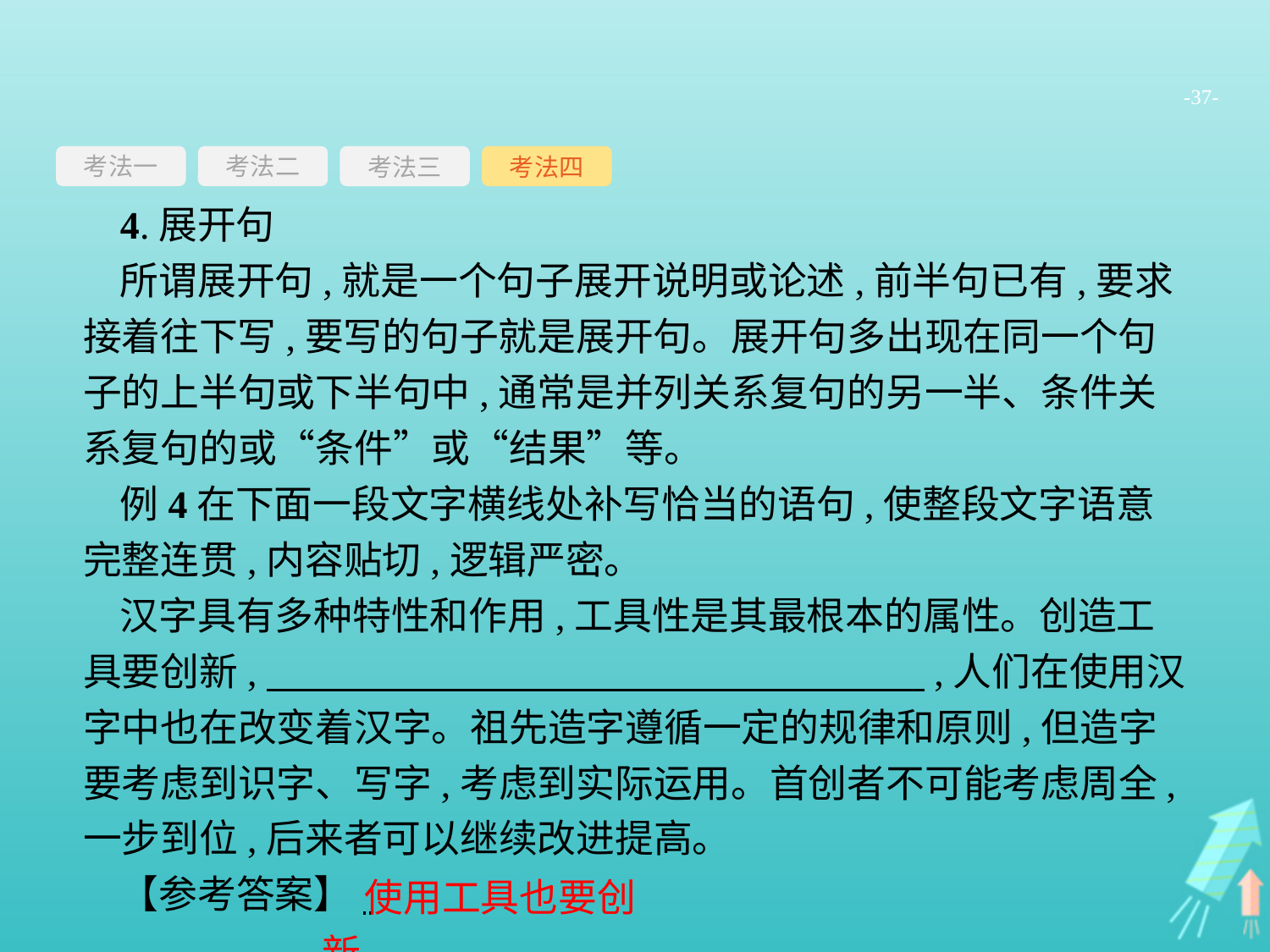

-37-
考法一
考法三
考法四
考法二
4.展开句
所谓展开句,就是一个句子展开说明或论述,前半句已有,要求接着往下写,要写的句子就是展开句。展开句多出现在同一个句子的上半句或下半句中,通常是并列关系复句的另一半、条件关系复句的或“条件”或“结果”等。
例4在下面一段文字横线处补写恰当的语句,使整段文字语意完整连贯,内容贴切,逻辑严密。
汉字具有多种特性和作用,工具性是其最根本的属性。创造工具要创新,　　　　　　　　　　　　　　　　　,人们在使用汉字中也在改变着汉字。祖先造字遵循一定的规律和原则,但造字要考虑到识字、写字,考虑到实际运用。首创者不可能考虑周全,一步到位,后来者可以继续改进提高。
【参考答案】
使用工具也要创新